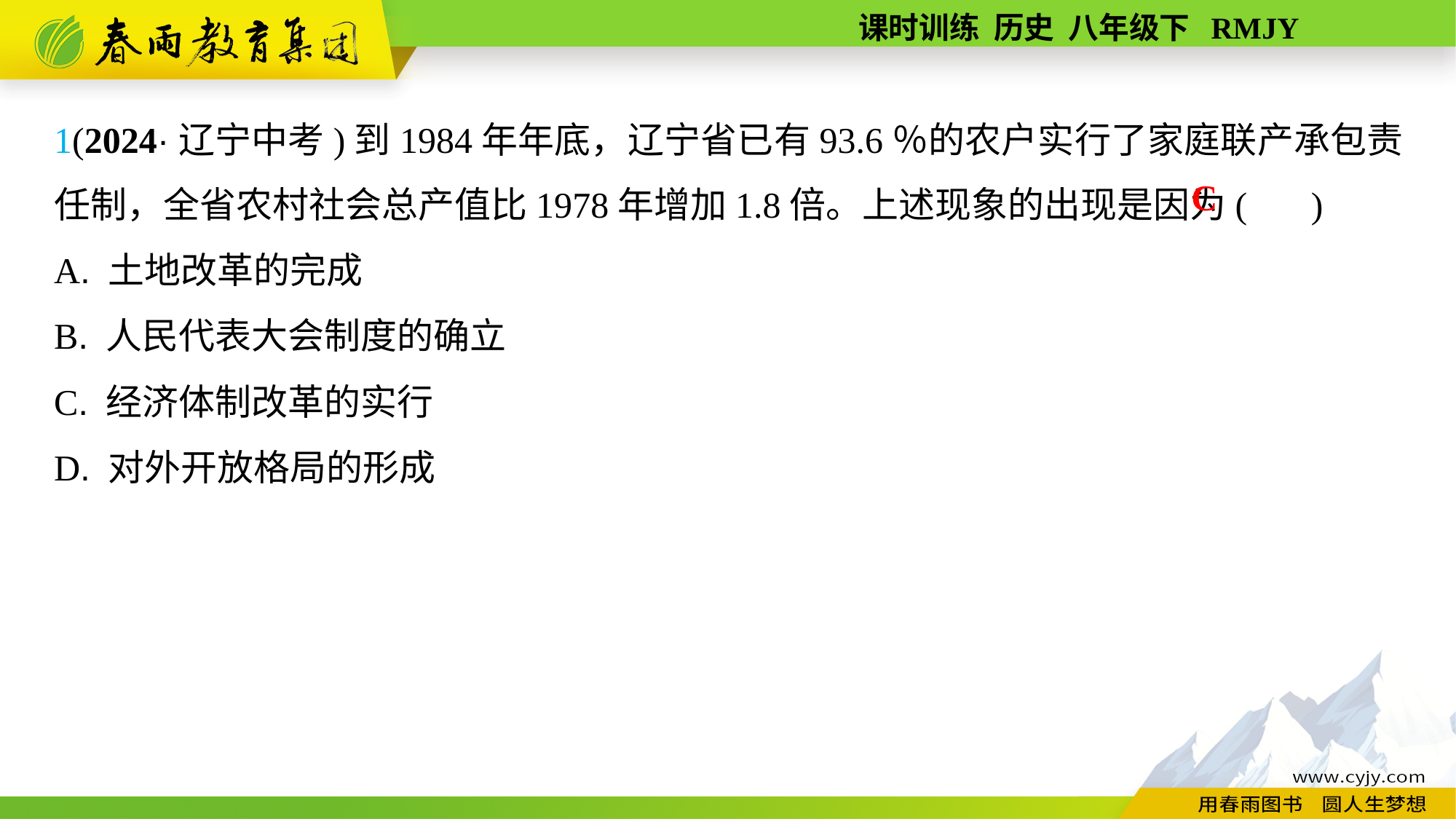

1(2024·辽宁中考)到1984年年底，辽宁省已有93.6％的农户实行了家庭联产承包责任制，全省农村社会总产值比1978年增加1.8倍。上述现象的出现是因为(       )
A. 土地改革的完成
B. 人民代表大会制度的确立
C. 经济体制改革的实行
D. 对外开放格局的形成
C